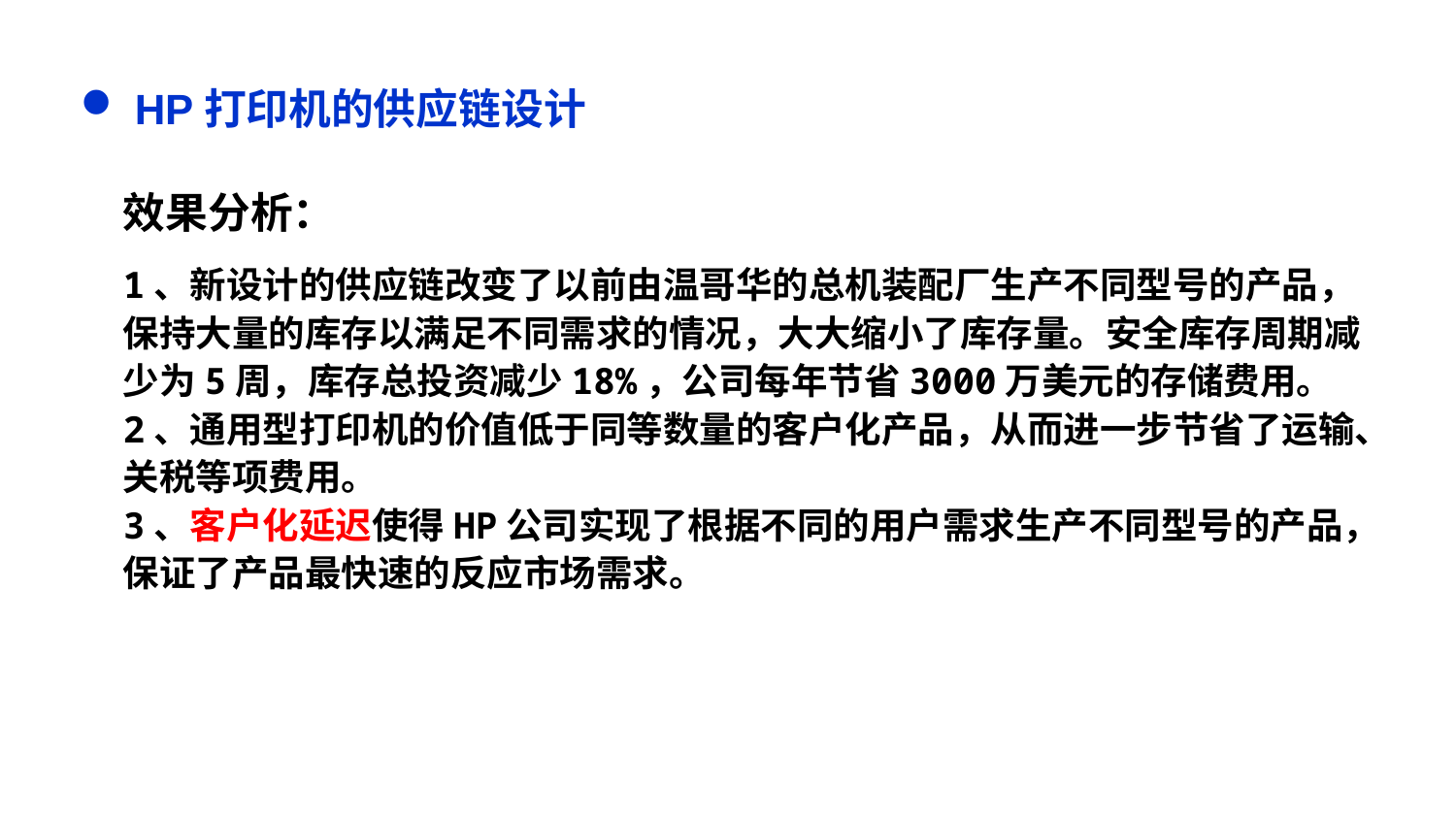

HP打印机的供应链设计
效果分析：
1、新设计的供应链改变了以前由温哥华的总机装配厂生产不同型号的产品，保持大量的库存以满足不同需求的情况，大大缩小了库存量。安全库存周期减少为5周，库存总投资减少18%，公司每年节省3000万美元的存储费用。
2、通用型打印机的价值低于同等数量的客户化产品，从而进一步节省了运输、关税等项费用。
3、客户化延迟使得HP公司实现了根据不同的用户需求生产不同型号的产品，保证了产品最快速的反应市场需求。